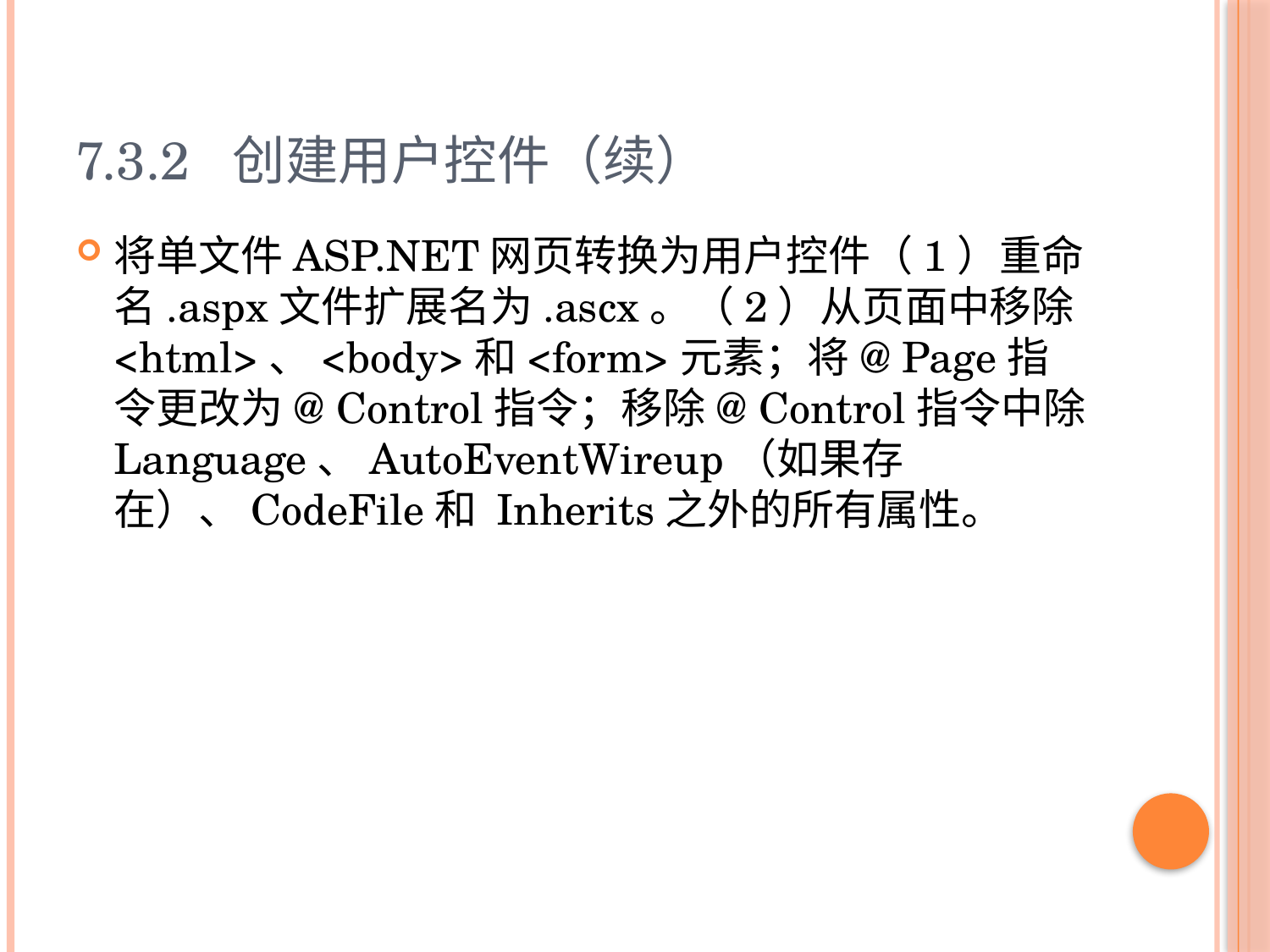

# 7.3.2  创建用户控件（续）
将单文件ASP.NET网页转换为用户控件（1）重命名.aspx文件扩展名为.ascx。（2）从页面中移除<html>、<body>和<form>元素；将@ Page指令更改为@ Control指令；移除@ Control指令中除Language、AutoEventWireup（如果存在）、CodeFile和 Inherits之外的所有属性。
31